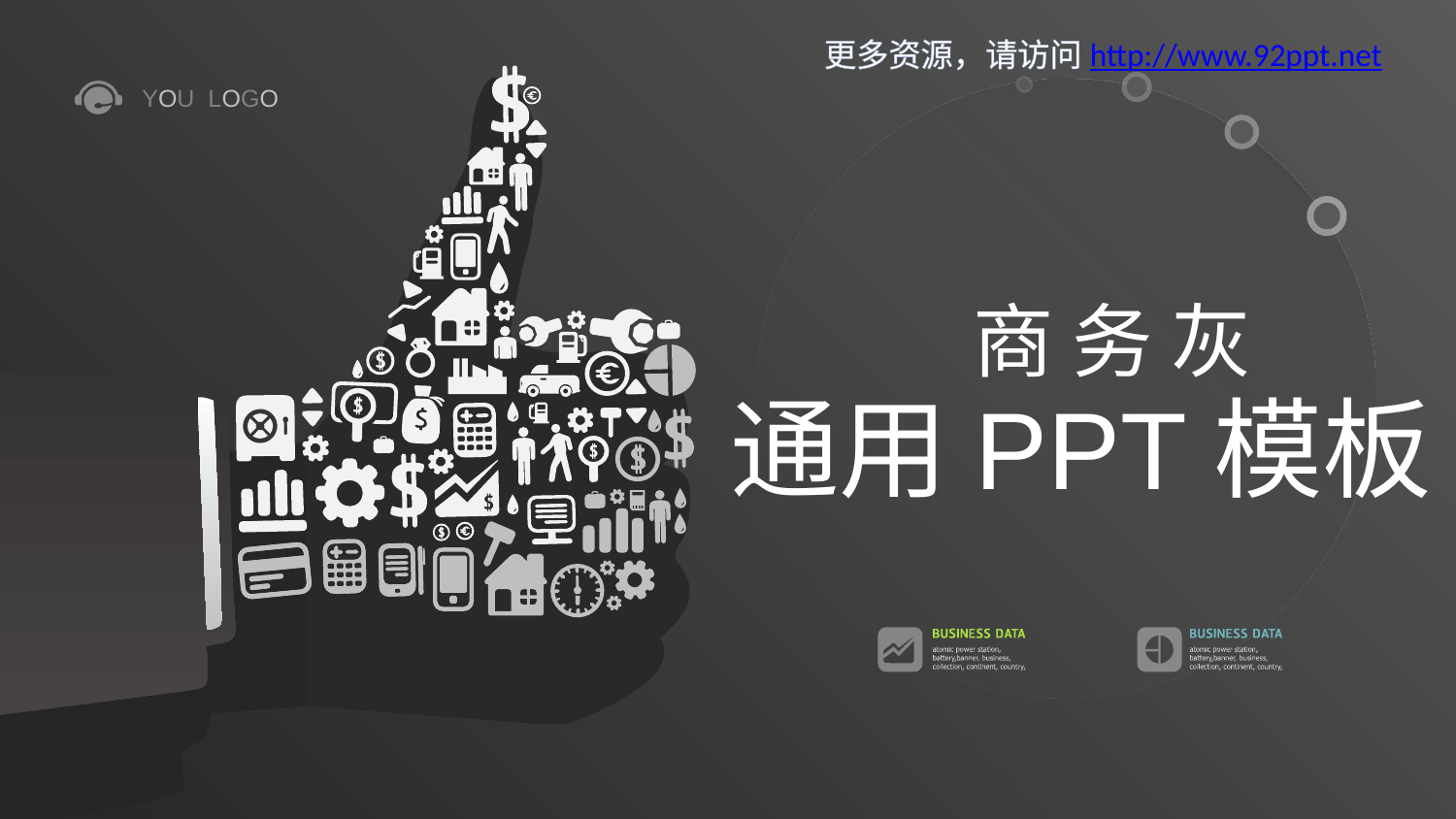

更多资源，请访问http://www.92ppt.net

YOU  LOGO

商 务 灰
通用PPT模板